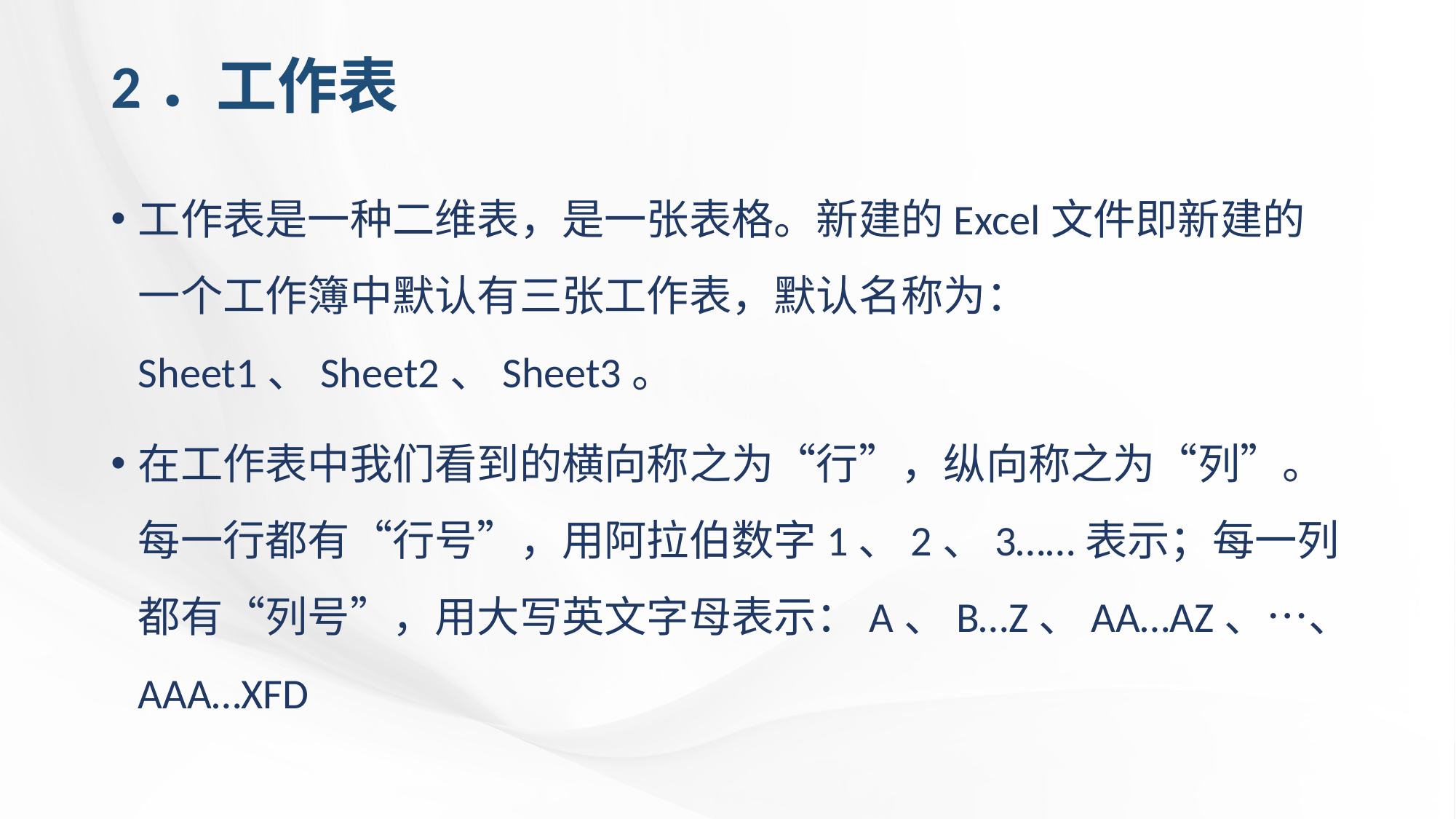

# 2．工作表
工作表是一种二维表，是一张表格。新建的Excel文件即新建的一个工作簿中默认有三张工作表，默认名称为：Sheet1、Sheet2、Sheet3。
在工作表中我们看到的横向称之为“行”，纵向称之为“列”。每一行都有“行号”，用阿拉伯数字1、2、3……表示；每一列都有“列号”，用大写英文字母表示：A、B…Z、AA…AZ、…、AAA…XFD